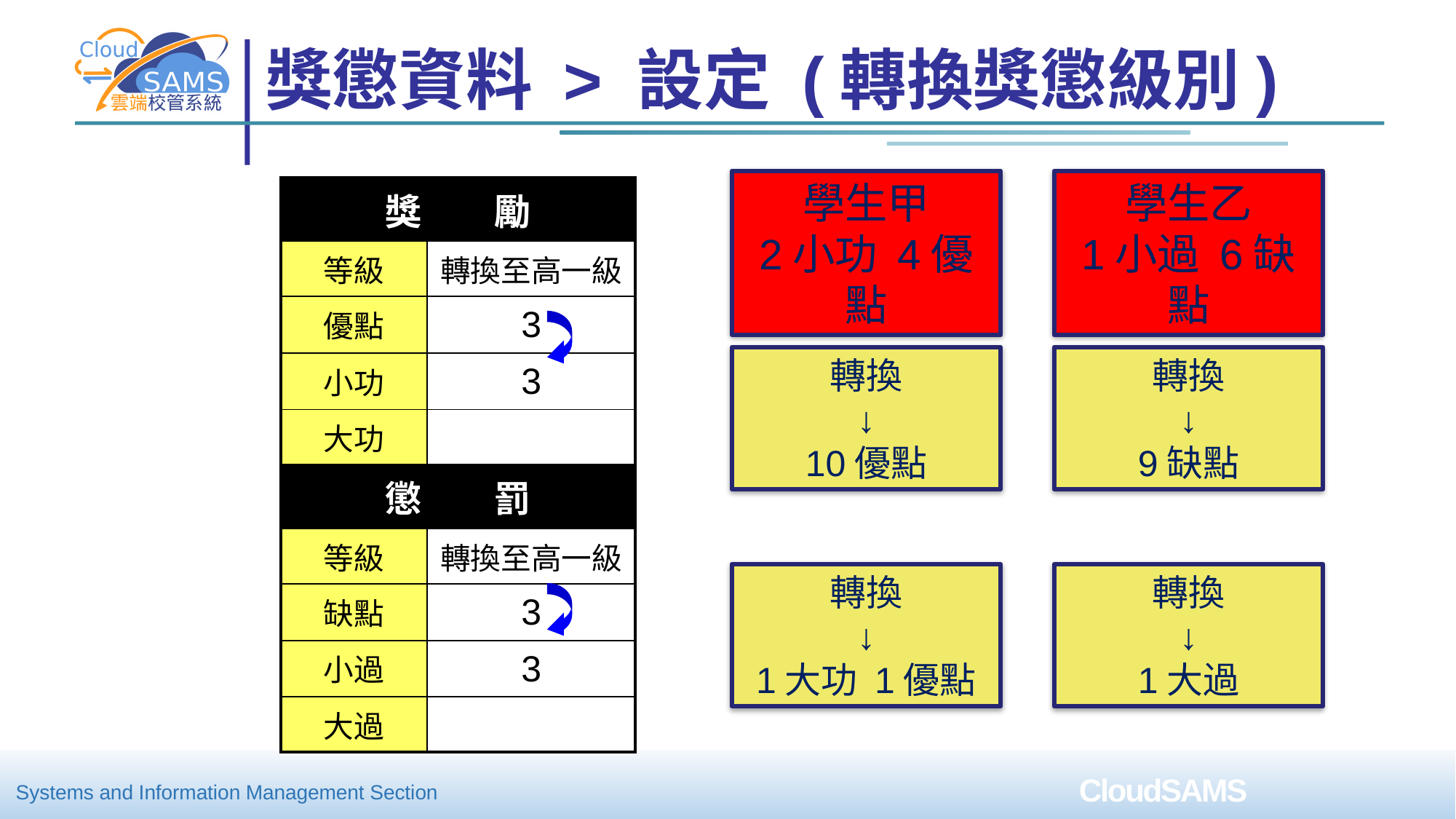

獎懲資料 > 設定 (轉換獎懲級別)
學生甲
2小功 4優點
學生乙
1小過 6缺點
| 獎　　勵 |  |
| --- | --- |
| 等級 | 轉換至高一級 |
| 優點 | 3 |
| 小功 | 3 |
| 大功 |  |
| 懲　　罰 |  |
| 等級 | 轉換至高一級 |
| 缺點 | 3 |
| 小過 | 3 |
| 大過 |  |

轉換
↓
10優點
轉換
↓
9缺點
轉換
↓
1大功 1優點
轉換
↓
1大過